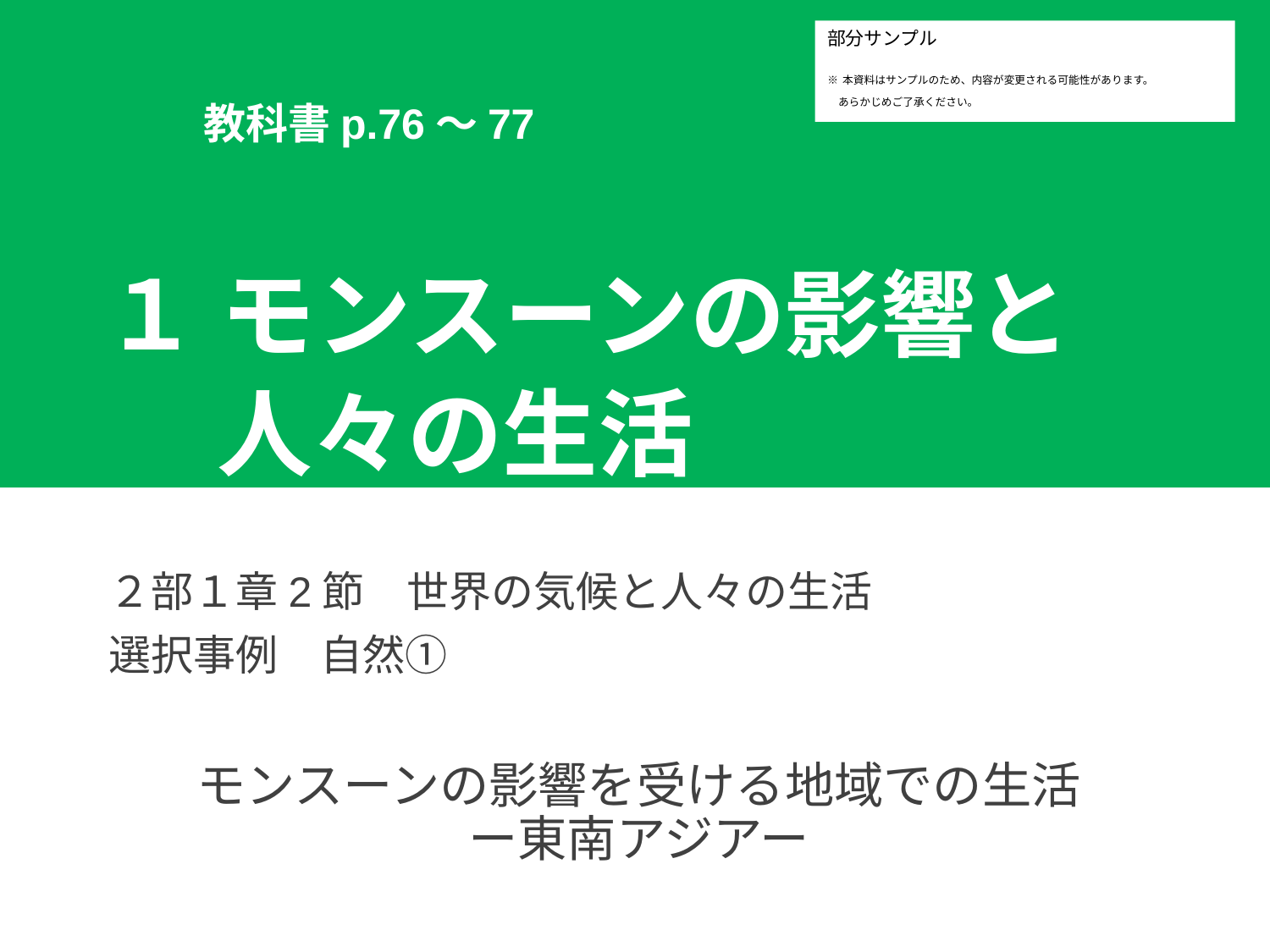

部分サンプル

※本資料はサンプルのため、内容が変更される可能性があります。
　あらかじめご了承ください。
１ モンスーンの影響と
人々の生活
２部１章2節　世界の気候と人々の生活
選択事例　自然①

モンスーンの影響を受ける地域での生活
ー東南アジアー